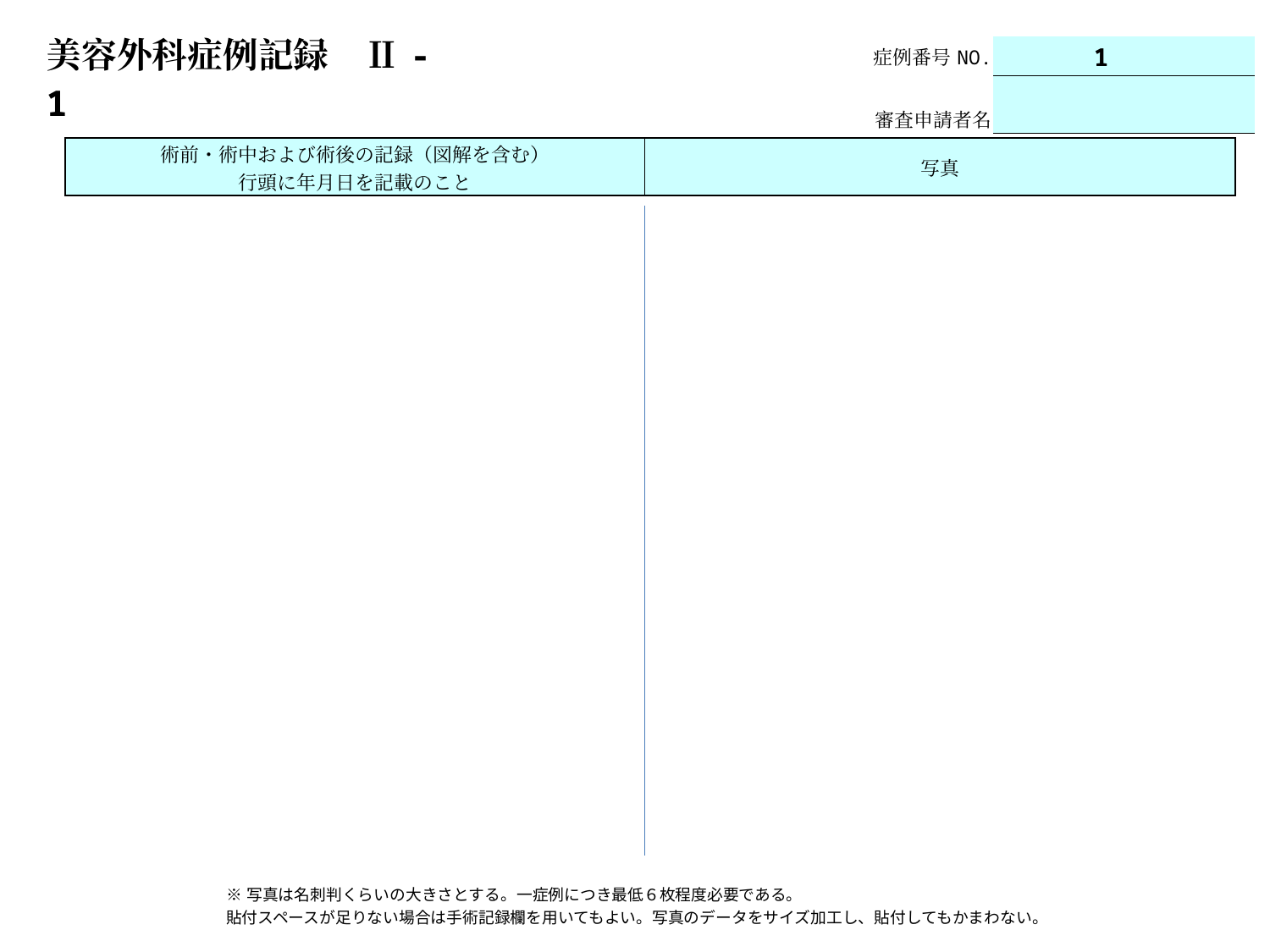

| 美容外科症例記録　Ⅱ-1 |
| --- |
| 症例番号NO. |  | 1 |
| --- | --- | --- |
|  |  |  |
| 審査申請者名 |  |  |
| 術前・術中および術後の記録（図解を含む） 行頭に年月日を記載のこと | 写真 |
| --- | --- |
| ※写真は名刺判くらいの大きさとする。一症例につき最低６枚程度必要である。 貼付スペースが足りない場合は手術記録欄を用いてもよい。写真のデータをサイズ加工し、貼付してもかまわない。 |
| --- |